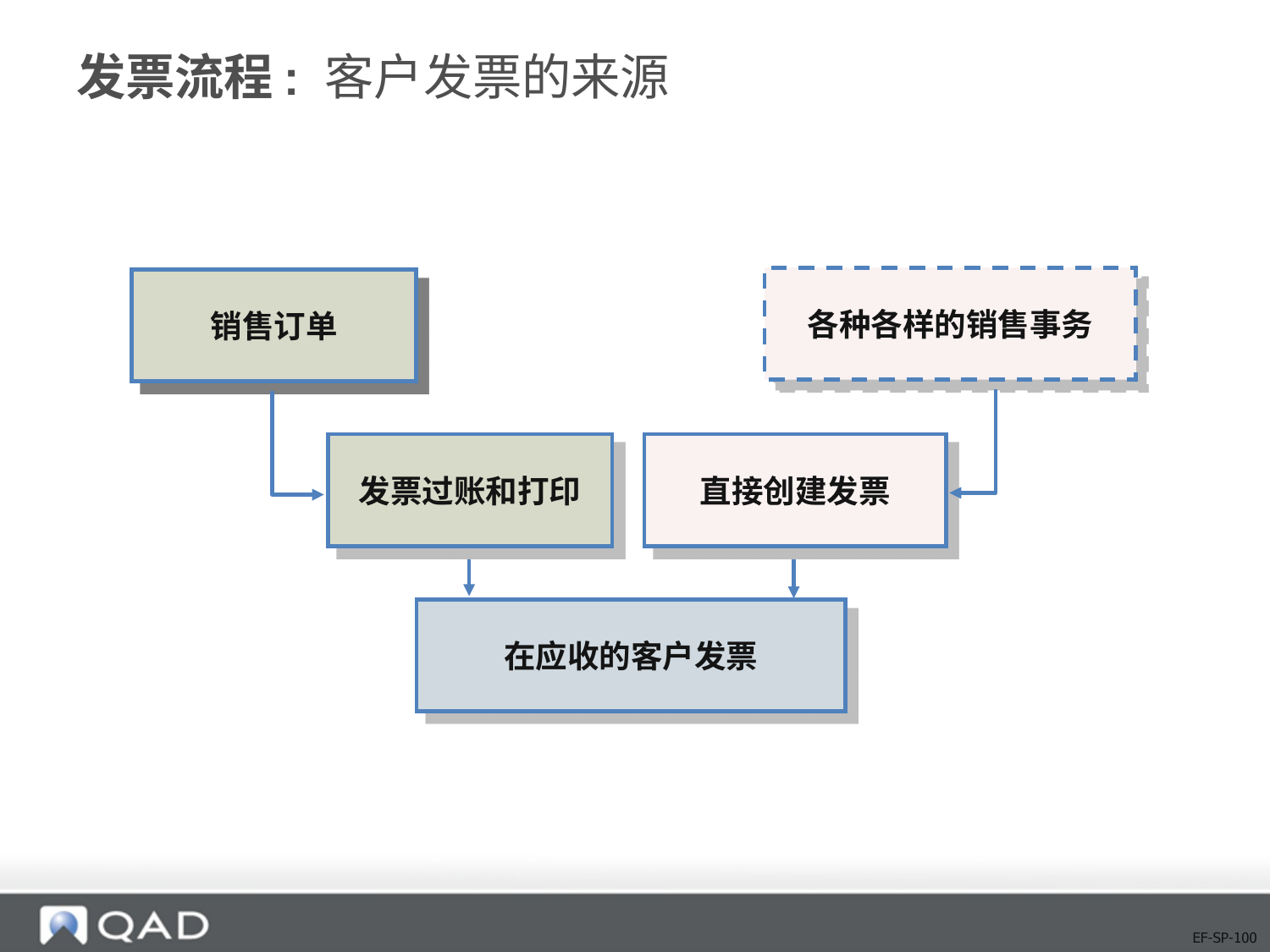

# 发票流程: 客户发票的来源
各种各样的销售事务
销售订单

发票过账和打印
直接创建发票
在应收的客户发票
EF-SP-100